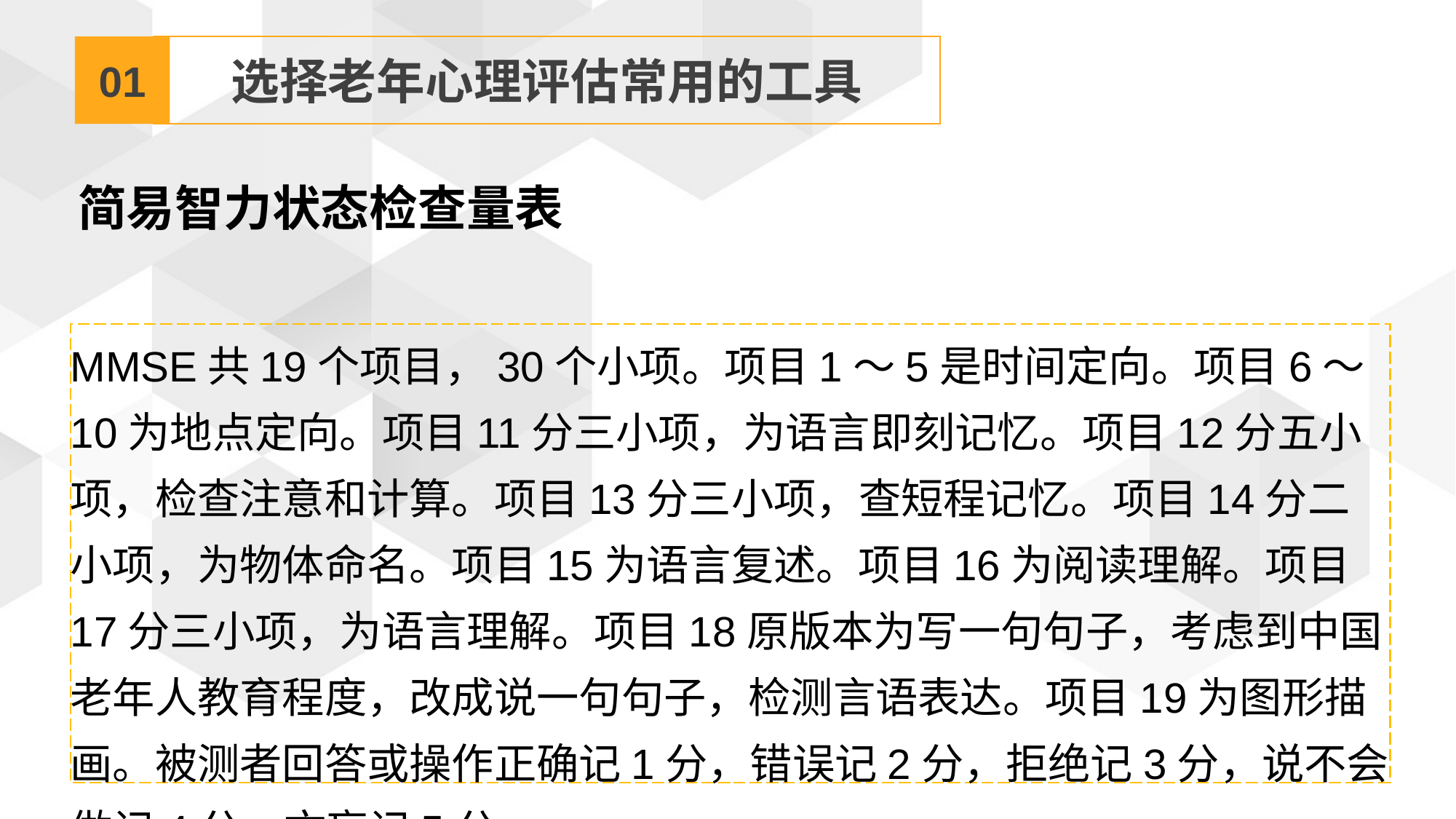

01
选择老年心理评估常用的工具
简易智力状态检查量表
MMSE共19个项目，30个小项。项目1～5是时间定向。项目6～10为地点定向。项目11分三小项，为语言即刻记忆。项目12分五小项，检查注意和计算。项目13分三小项，查短程记忆。项目14分二小项，为物体命名。项目15为语言复述。项目16为阅读理解。项目17分三小项，为语言理解。项目18原版本为写一句句子，考虑到中国老年人教育程度，改成说一句句子，检测言语表达。项目19为图形描画。被测者回答或操作正确记1分，错误记2分，拒绝记3分，说不会做记4分，文盲记5分。